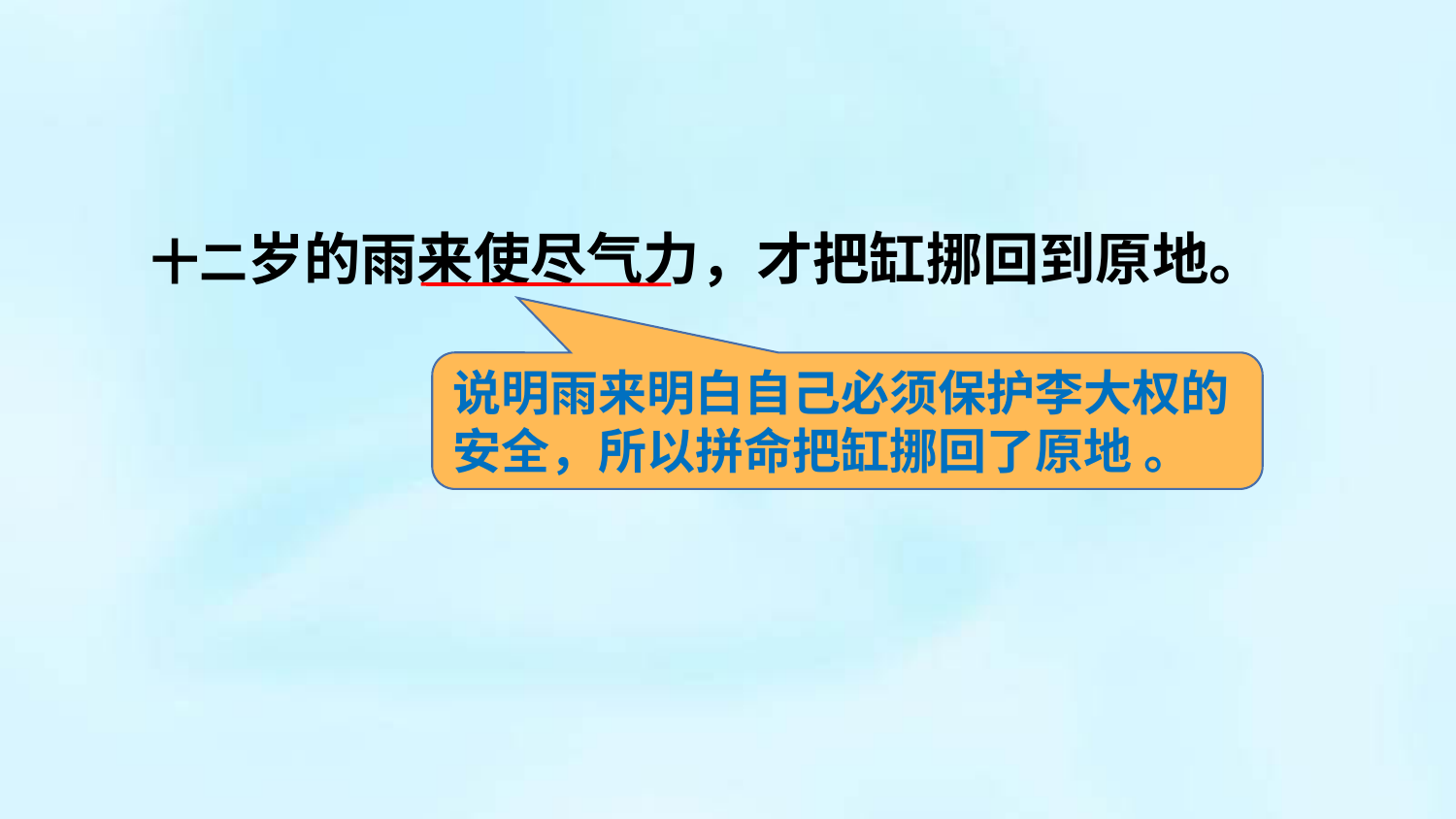

十二岁的雨来使尽气力，才把缸挪回到原地。
说明雨来明白自己必须保护李大权的安全，所以拼命把缸挪回了原地 。